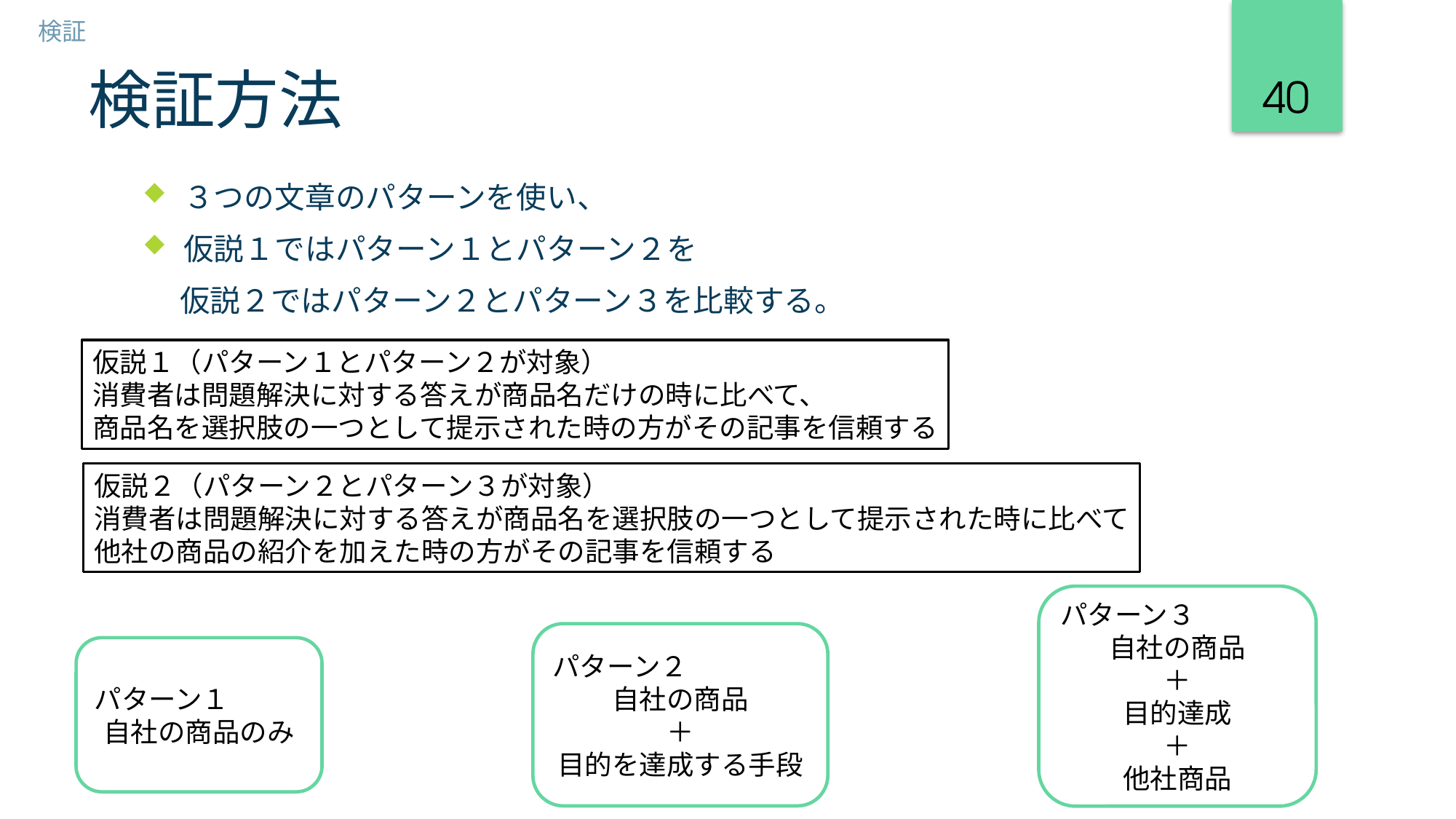

検証
40
# 検証方法
３つの文章のパターンを使い、
仮説１ではパターン１とパターン２を
　 仮説２ではパターン２とパターン３を比較する。
仮説１（パターン１とパターン２が対象）
消費者は問題解決に対する答えが商品名だけの時に比べて、
商品名を選択肢の一つとして提示された時の方がその記事を信頼する
仮説２（パターン２とパターン３が対象）
消費者は問題解決に対する答えが商品名を選択肢の一つとして提示された時に比べて
他社の商品の紹介を加えた時の方がその記事を信頼する
パターン３
自社の商品
＋
目的達成
＋
他社商品
パターン２
自社の商品
＋
目的を達成する手段
パターン１
自社の商品のみ